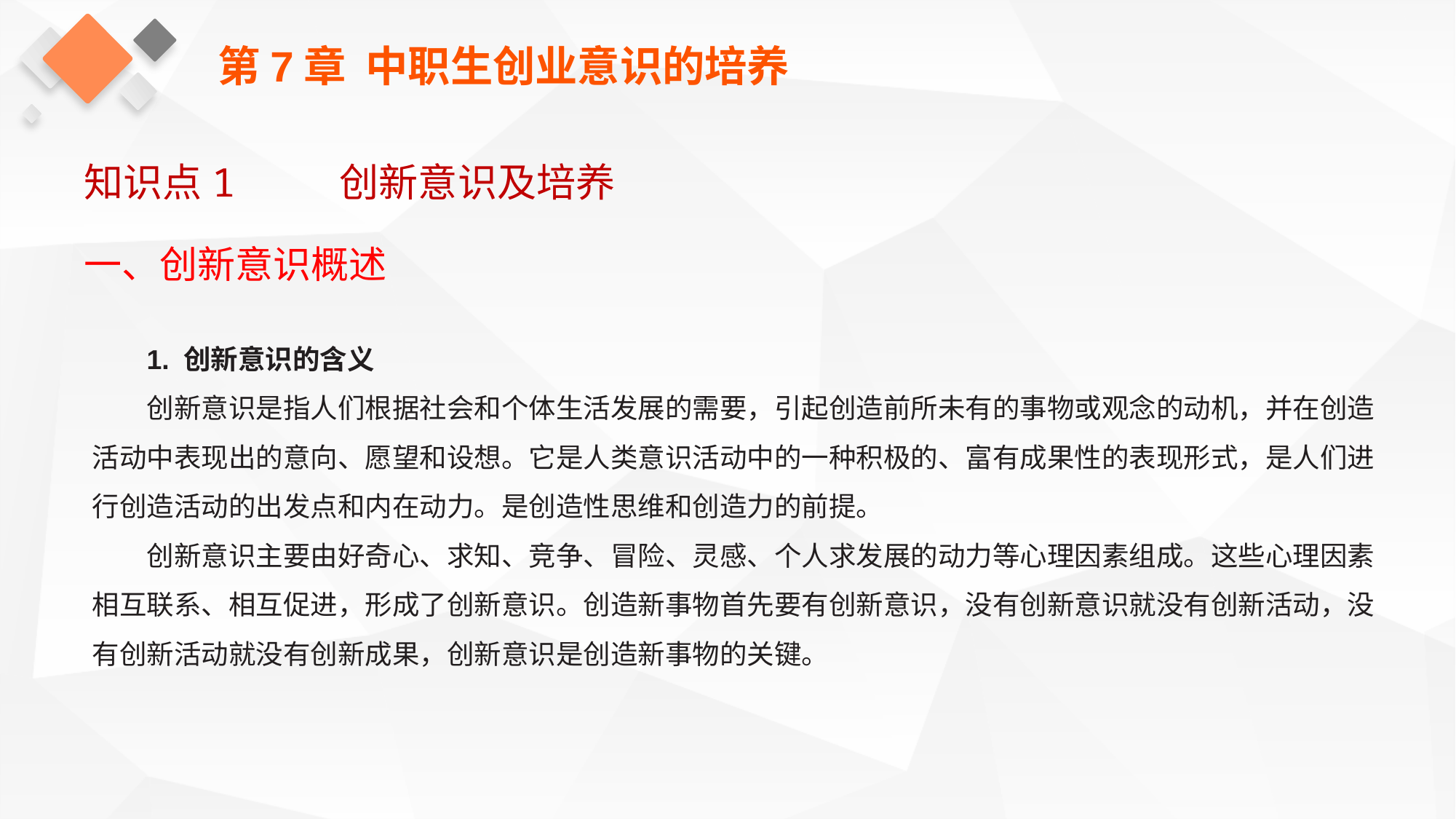

第7章  中职生创业意识的培养
知识点1    创新意识及培养
一、创新意识概述
1. 创新意识的含义
创新意识是指人们根据社会和个体生活发展的需要，引起创造前所未有的事物或观念的动机，并在创造活动中表现出的意向、愿望和设想。它是人类意识活动中的一种积极的、富有成果性的表现形式，是人们进行创造活动的出发点和内在动力。是创造性思维和创造力的前提。
创新意识主要由好奇心、求知、竞争、冒险、灵感、个人求发展的动力等心理因素组成。这些心理因素相互联系、相互促进，形成了创新意识。创造新事物首先要有创新意识，没有创新意识就没有创新活动，没有创新活动就没有创新成果，创新意识是创造新事物的关键。